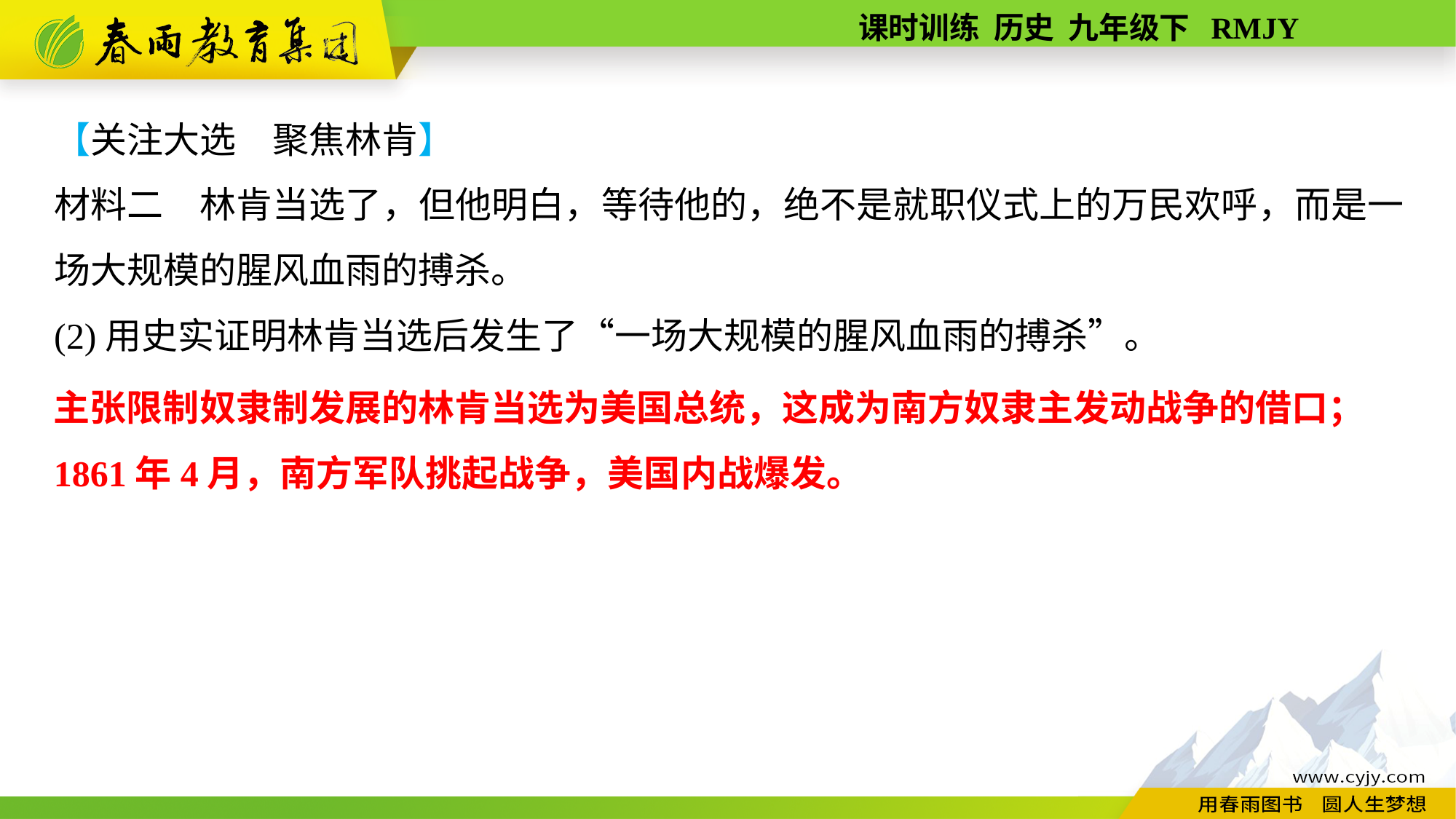

【关注大选　聚焦林肯】
材料二　林肯当选了，但他明白，等待他的，绝不是就职仪式上的万民欢呼，而是一场大规模的腥风血雨的搏杀。
(2)用史实证明林肯当选后发生了“一场大规模的腥风血雨的搏杀”。
主张限制奴隶制发展的林肯当选为美国总统，这成为南方奴隶主发动战争的借口；1861年4月，南方军队挑起战争，美国内战爆发。